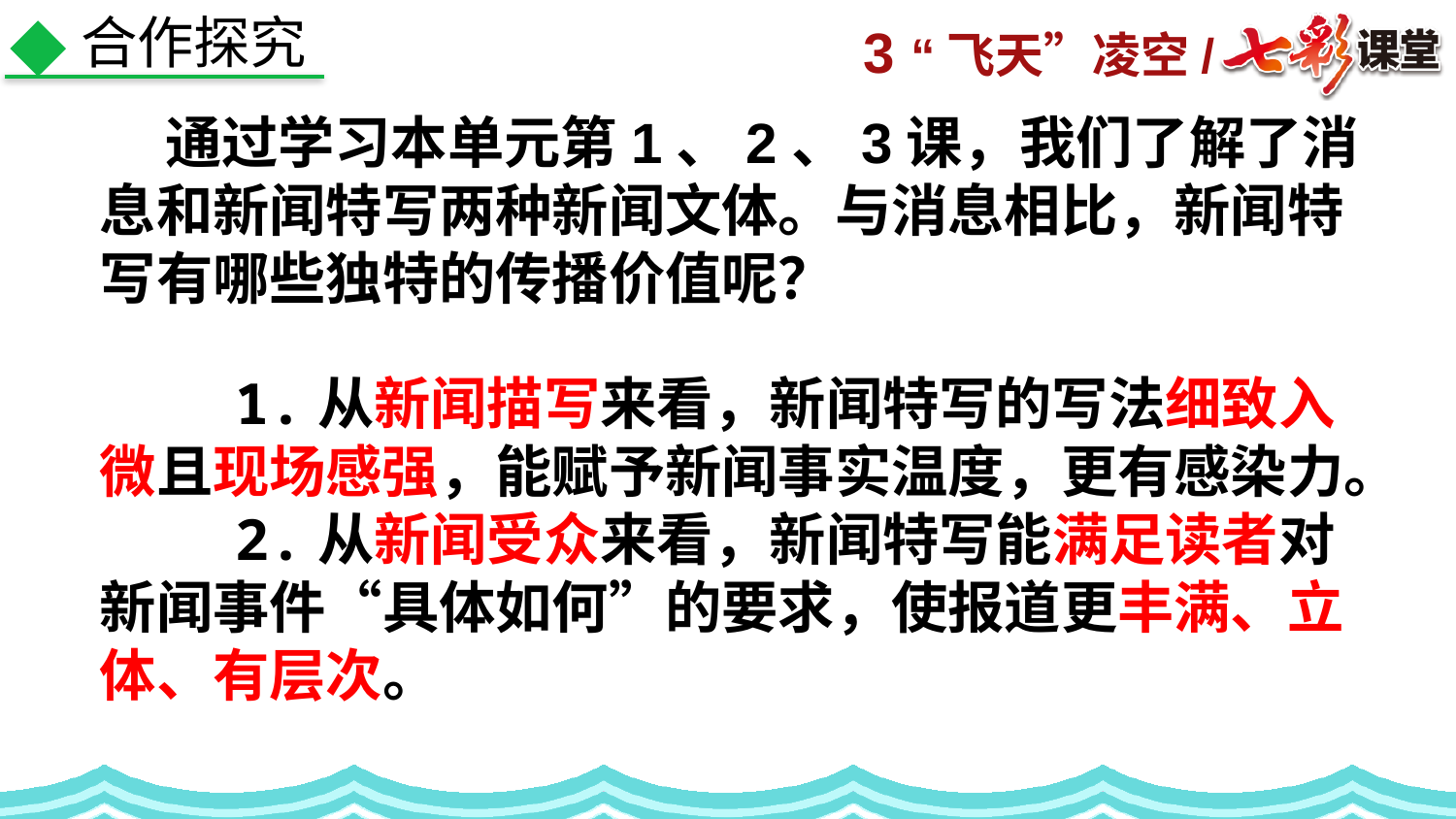

合作探究

    通过学习本单元第1、2、3课，我们了解了消息和新闻特写两种新闻文体。与消息相比，新闻特写有哪些独特的传播价值呢？
    1.从新闻描写来看，新闻特写的写法细致入微且现场感强，能赋予新闻事实温度，更有感染力。
    2.从新闻受众来看，新闻特写能满足读者对新闻事件“具体如何”的要求，使报道更丰满、立体、有层次。